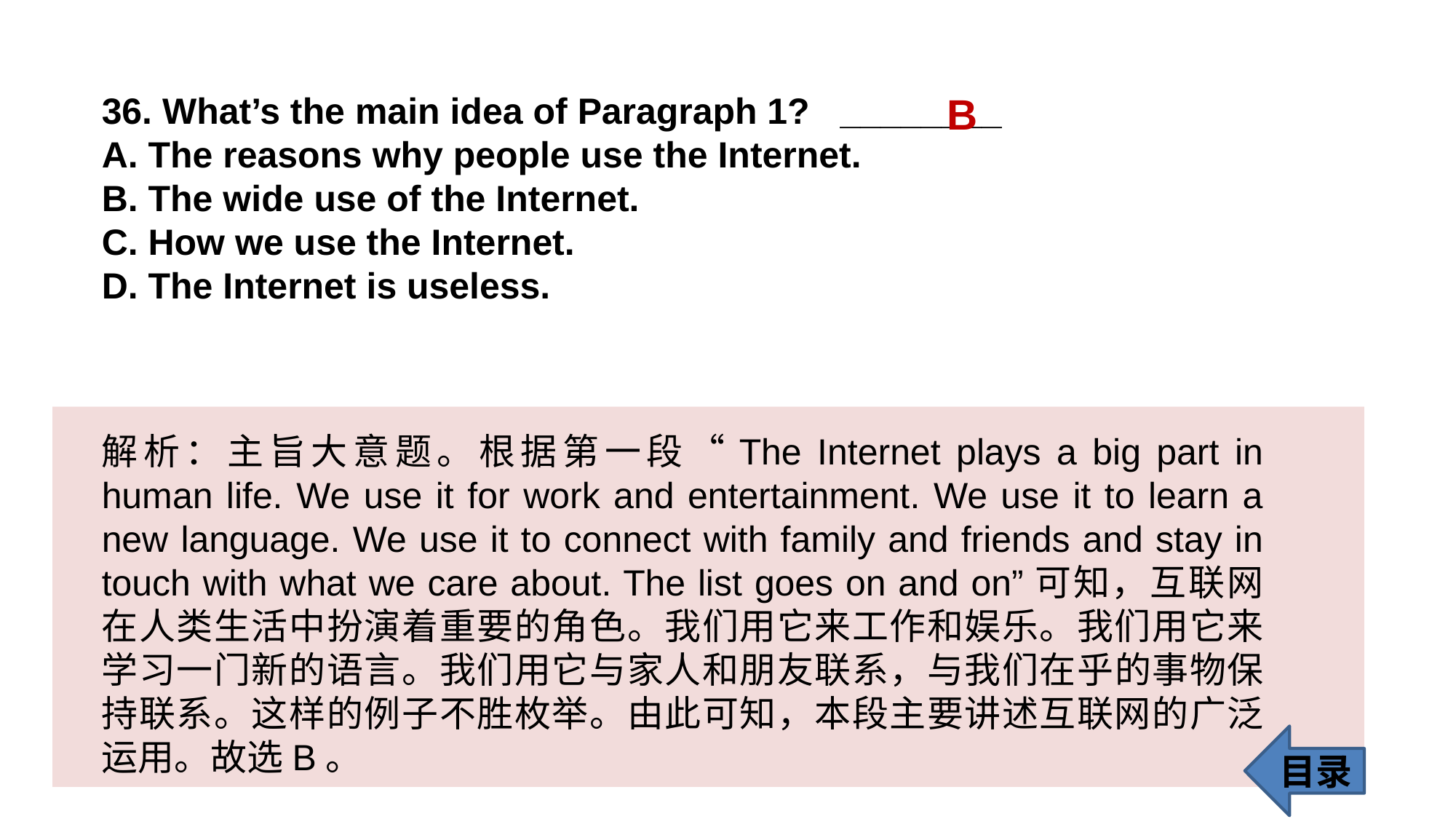

36. What’s the main idea of Paragraph 1?   ________
A. The reasons why people use the Internet.
B. The wide use of the Internet.
C. How we use the Internet.
D. The Internet is useless.
B

解析：主旨大意题。根据第一段“The Internet plays a big part in human life. We use it for work and entertainment. We use it to learn a new language. We use it to connect with family and friends and stay in touch with what we care about. The list goes on and on”可知，互联网在人类生活中扮演着重要的角色。我们用它来工作和娱乐。我们用它来学习一门新的语言。我们用它与家人和朋友联系，与我们在乎的事物保持联系。这样的例子不胜枚举。由此可知，本段主要讲述互联网的广泛运用。故选B。
目录
39